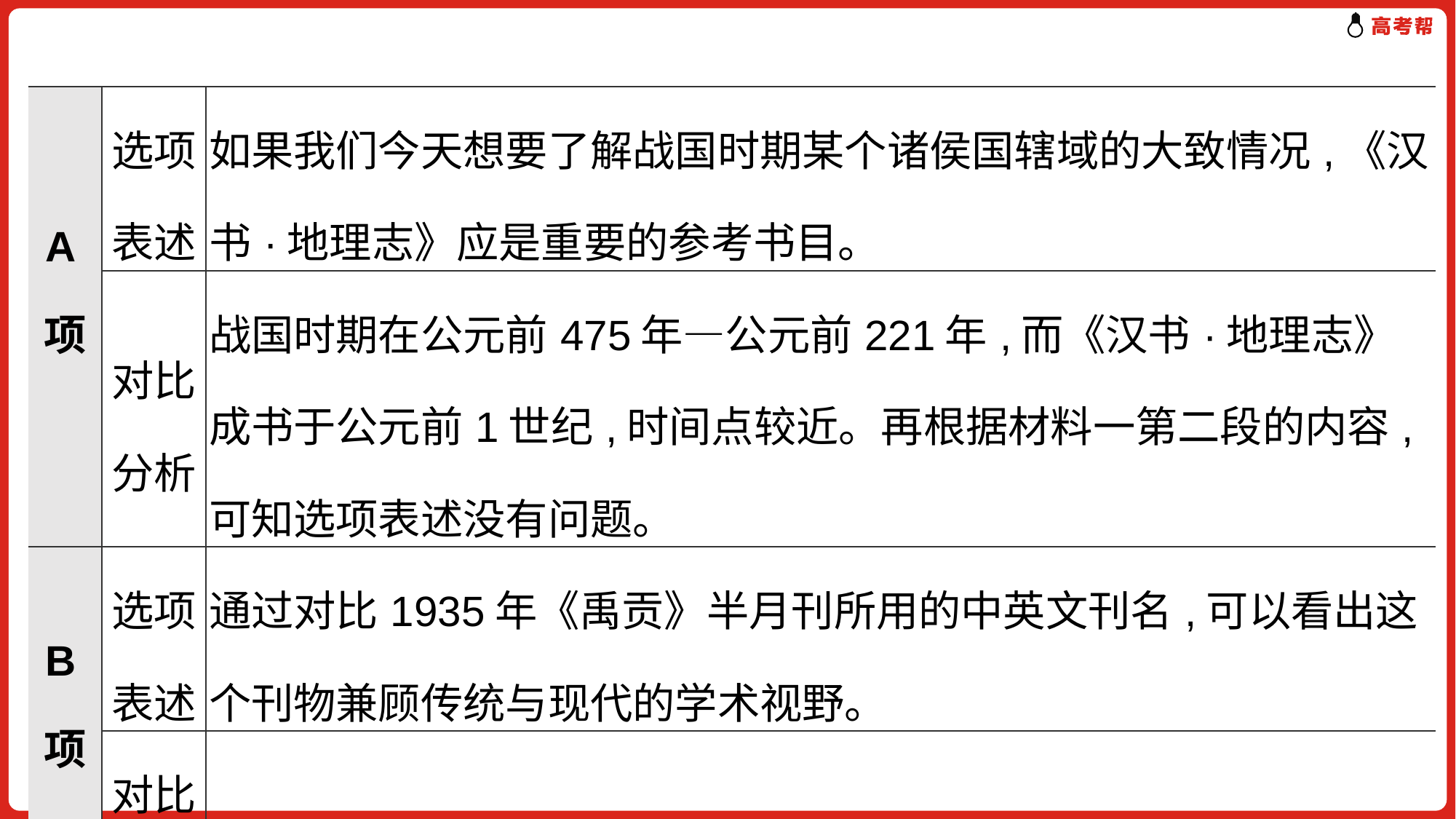

| A项 | 选项表述 | 如果我们今天想要了解战国时期某个诸侯国辖域的大致情况,《汉书·地理志》应是重要的参考书目。 |
| --- | --- | --- |
|  | 对比分析 | 战国时期在公元前475年—公元前221年,而《汉书·地理志》成书于公元前1世纪,时间点较近。再根据材料一第二段的内容,可知选项表述没有问题。 |
| B项 | 选项表述 | 通过对比1935年《禹贡》半月刊所用的中英文刊名,可以看出这个刊物兼顾传统与现代的学术视野。 |
|  | 对比分析 | 对应材料一最后一段的内容,由原文可知选项表述没有问题。 |